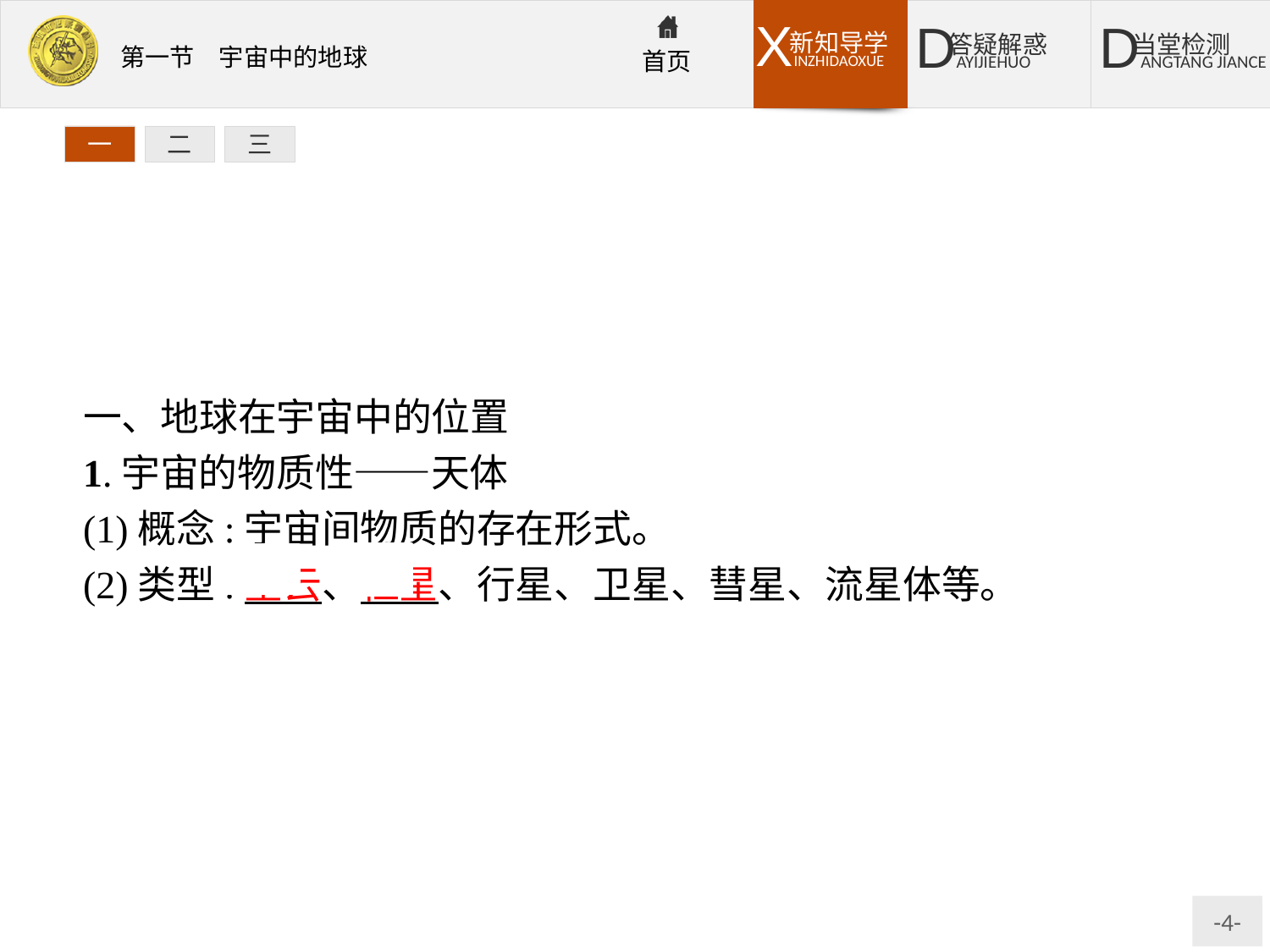

一
二
三
一、地球在宇宙中的位置
1.宇宙的物质性——天体
(1)概念:宇宙间物质的存在形式。
(2)类型:星云、恒星、行星、卫星、彗星、流星体等。